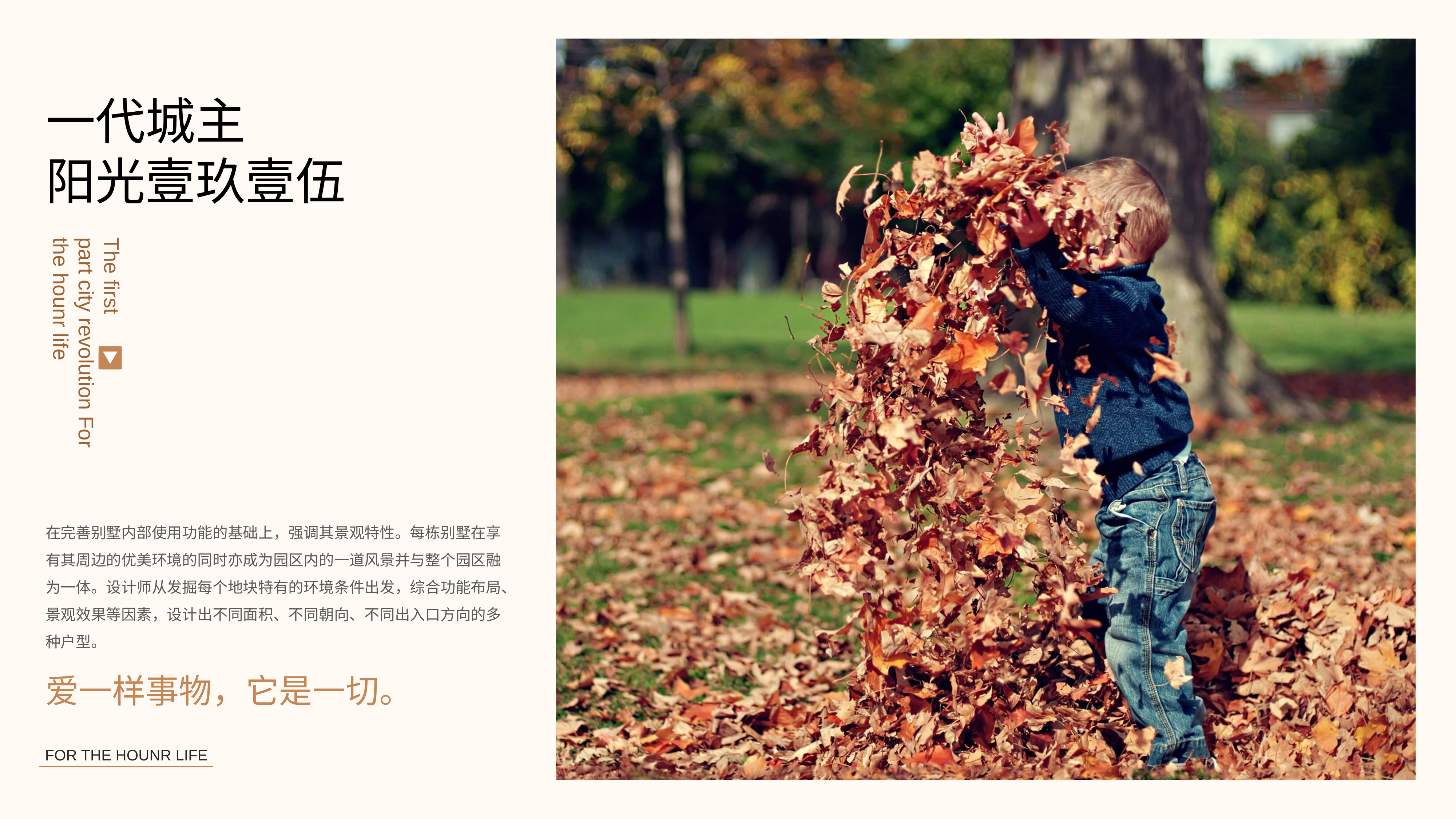

一代城主
阳光壹玖壹伍
The first
part city revolution For the hounr life

在完善别墅内部使用功能的基础上，强调其景观特性。每栋别墅在享有其周边的优美环境的同时亦成为园区内的一道风景并与整个园区融为一体。设计师从发掘每个地块特有的环境条件出发，综合功能布局、景观效果等因素，设计出不同面积、不同朝向、不同出入口方向的多种户型。
爱一样事物，它是一切。
FOR THE HOUNR LIFE